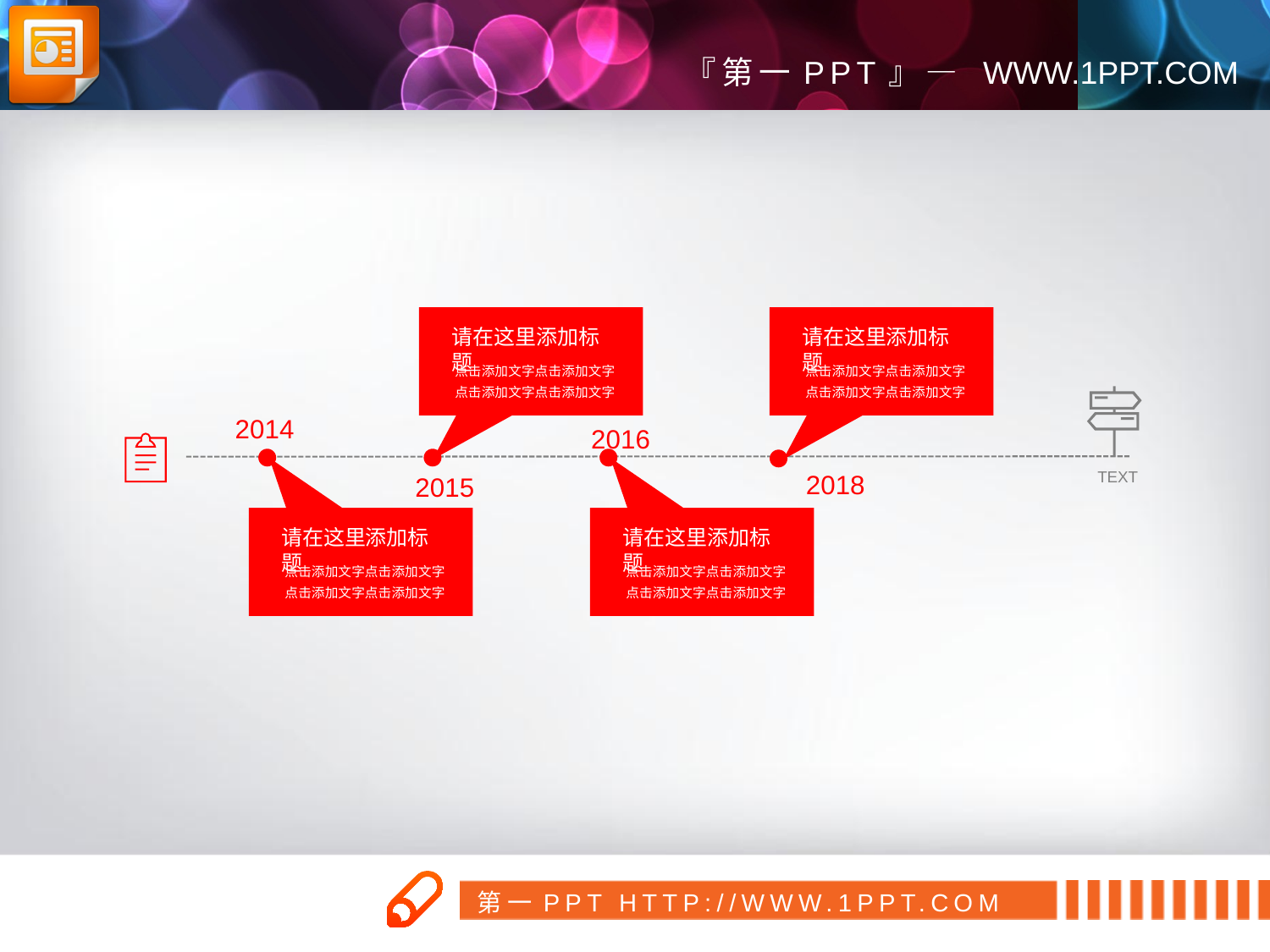

请在这里添加标题
点击添加文字点击添加文字
点击添加文字点击添加文字

请在这里添加标题
点击添加文字点击添加文字
点击添加文字点击添加文字

2014
2016

TEXT
2018
2015

请在这里添加标题
点击添加文字点击添加文字
点击添加文字点击添加文字

请在这里添加标题
点击添加文字点击添加文字
点击添加文字点击添加文字